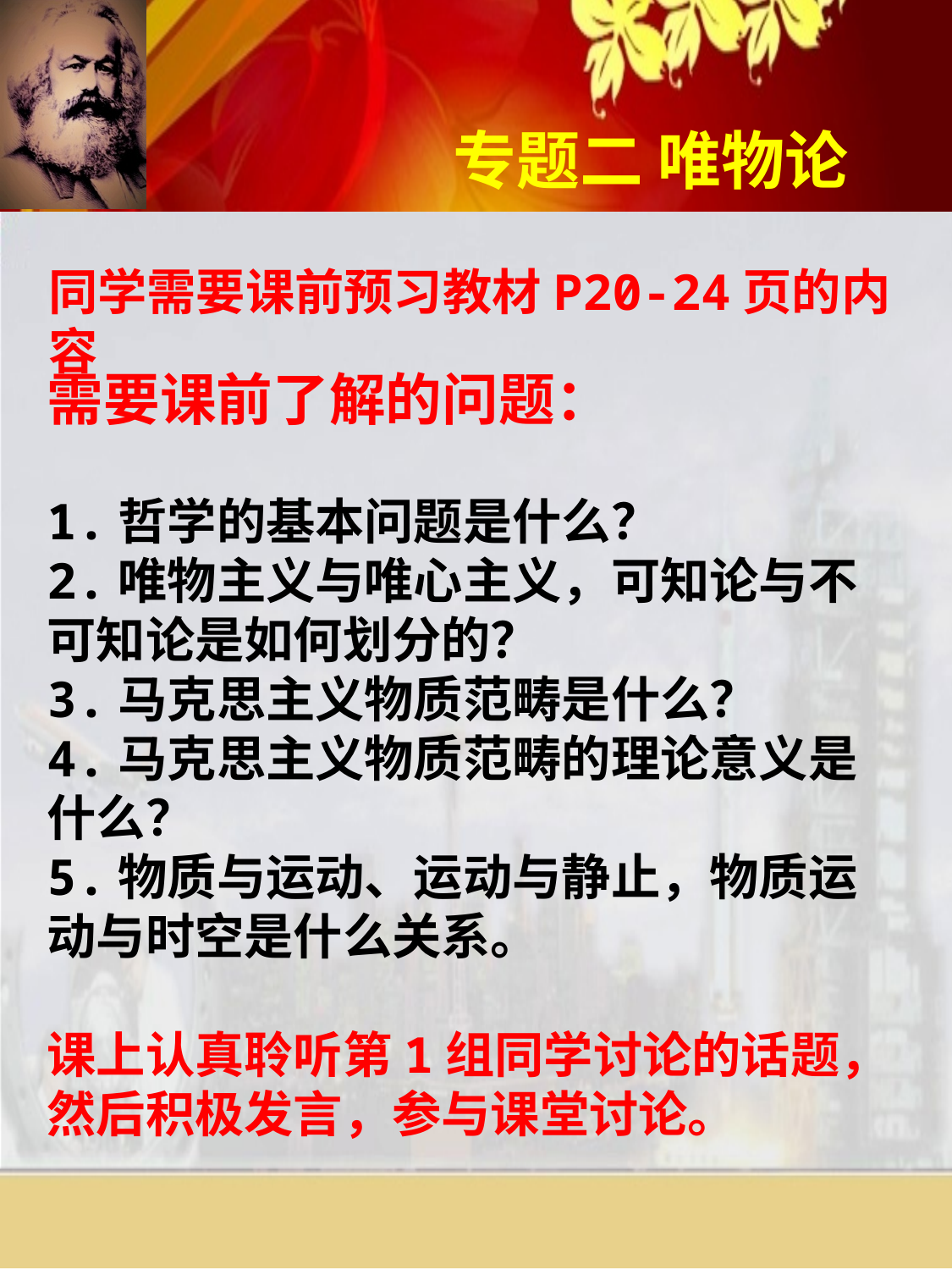

同学需要课前预习教材P20-24页的内容
需要课前了解的问题：

1.哲学的基本问题是什么？
2.唯物主义与唯心主义，可知论与不可知论是如何划分的？
3.马克思主义物质范畴是什么？
4.马克思主义物质范畴的理论意义是什么？
5.物质与运动、运动与静止，物质运动与时空是什么关系。

课上认真聆听第1组同学讨论的话题，然后积极发言，参与课堂讨论。